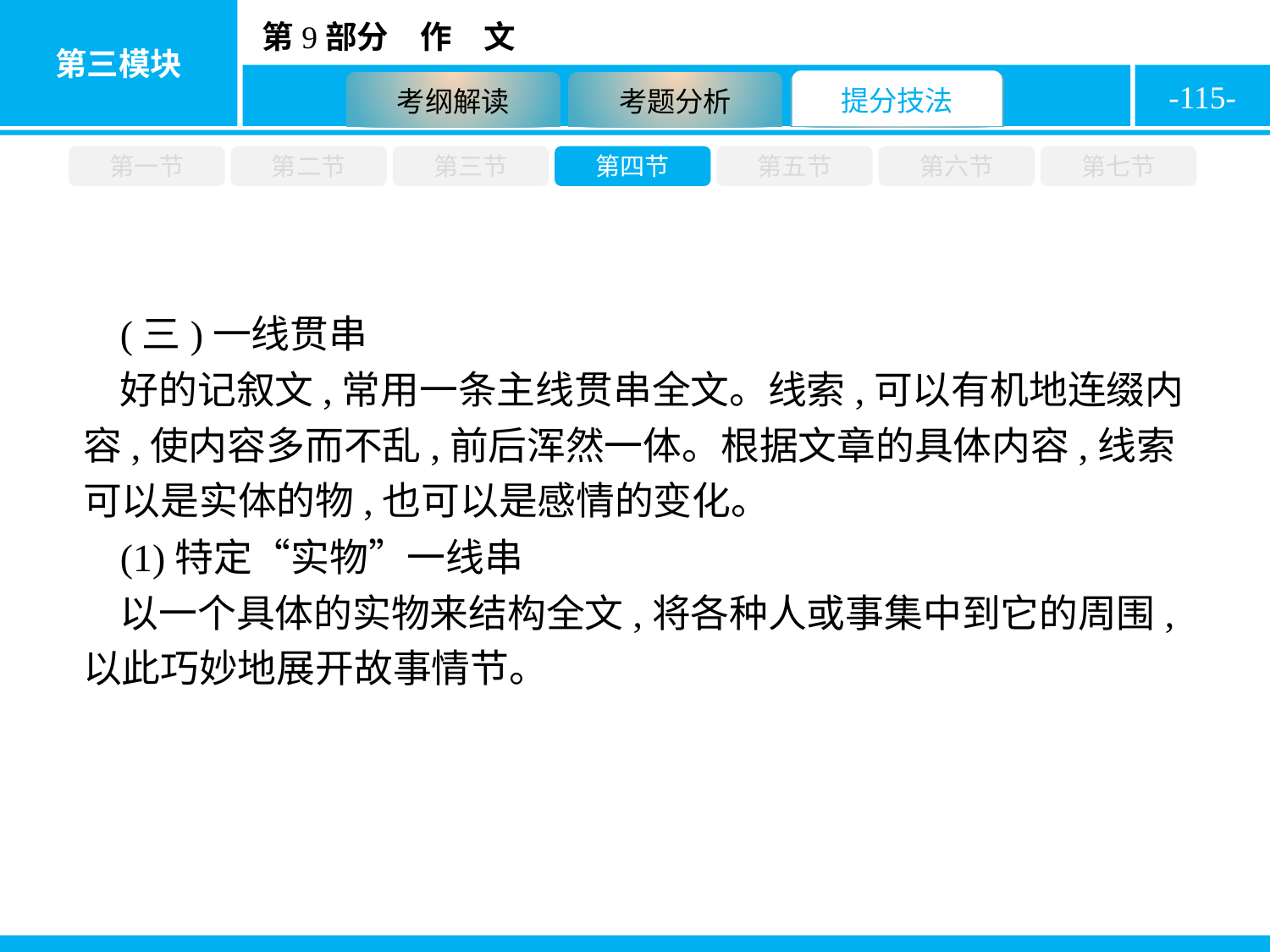

-115-
第一节
第二节
第三节
第四节
第五节
第六节
第七节
(三)一线贯串
好的记叙文,常用一条主线贯串全文。线索,可以有机地连缀内容,使内容多而不乱,前后浑然一体。根据文章的具体内容,线索可以是实体的物,也可以是感情的变化。
(1)特定“实物”一线串
以一个具体的实物来结构全文,将各种人或事集中到它的周围,以此巧妙地展开故事情节。